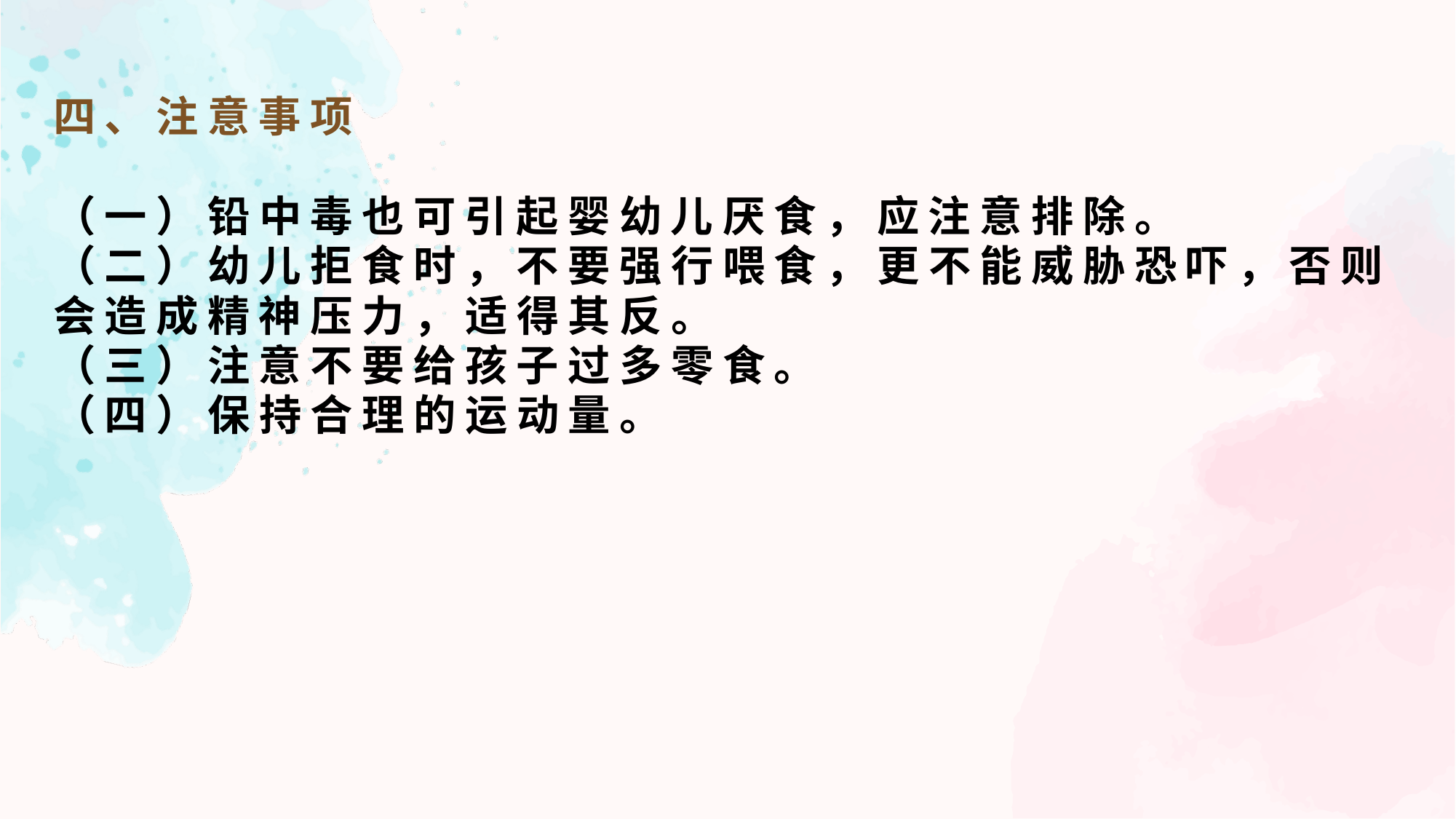

四、注意事项

（一）铅中毒也可引起婴幼儿厌食，应注意排除。
（二）幼儿拒食时，不要强行喂食，更不能威胁恐吓，否则会造成精神压力，适得其反。
（三）注意不要给孩子过多零食。
（四）保持合理的运动量。